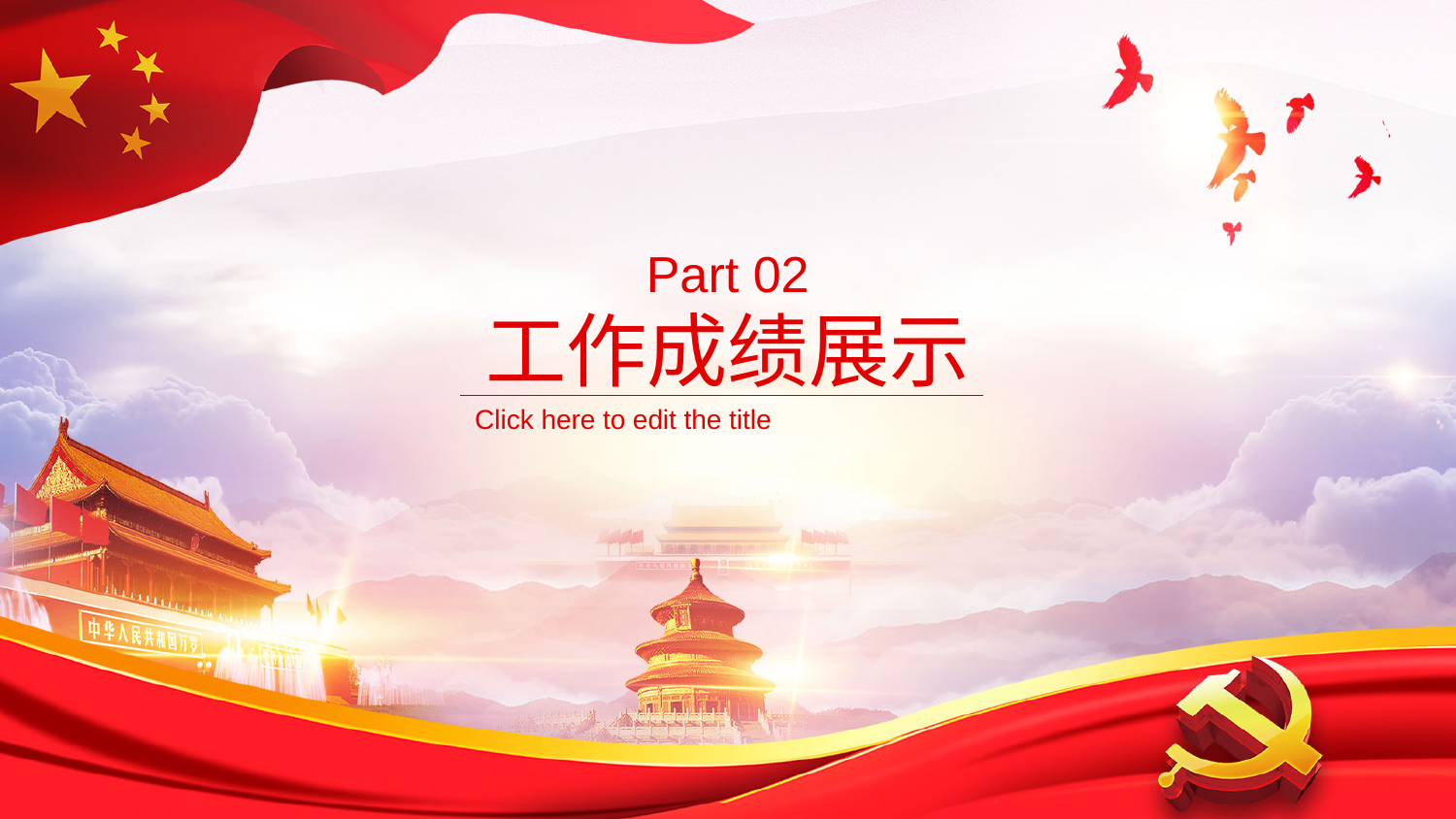

Part 02
工作成绩展示
Click here to edit the title